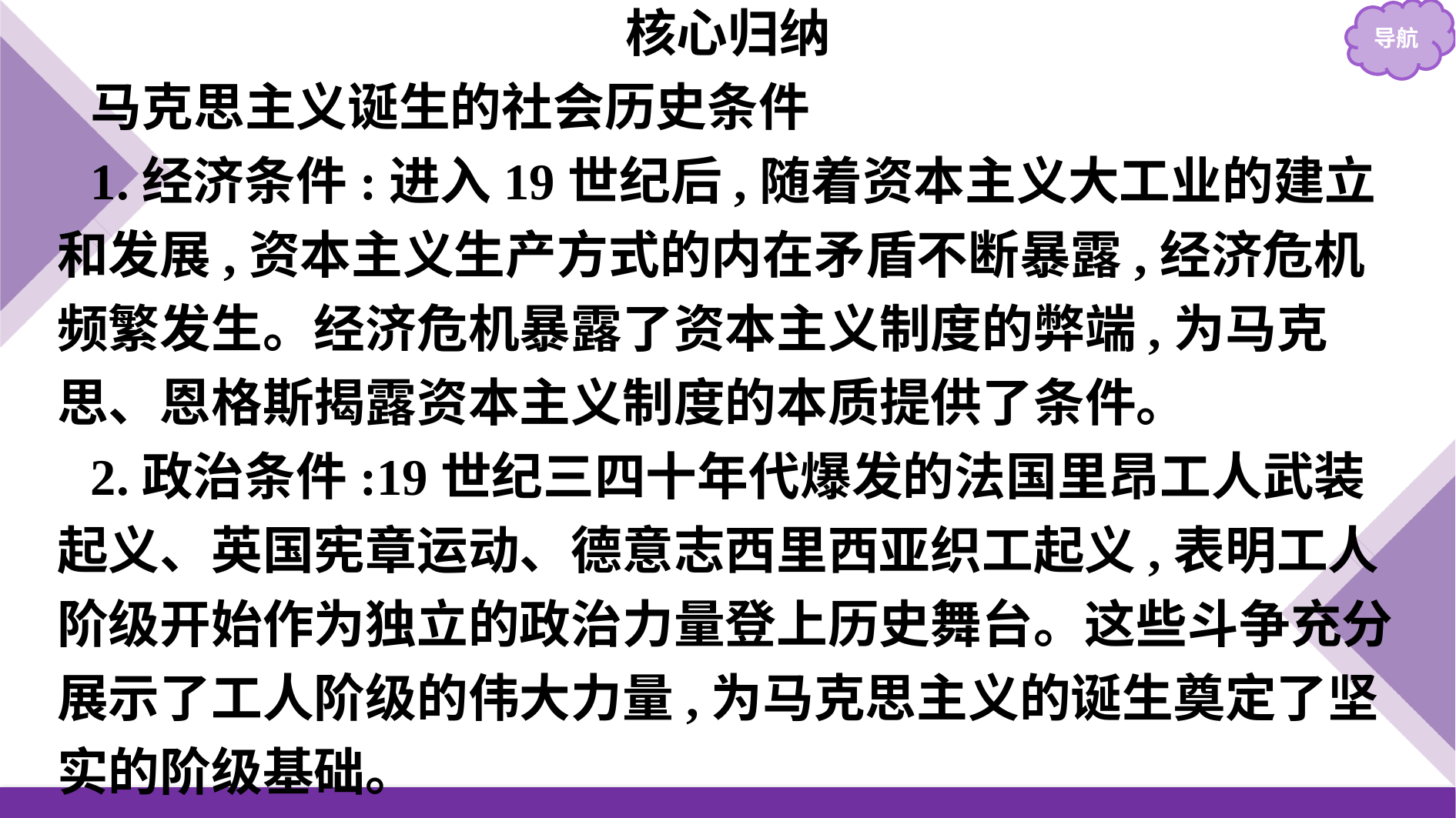

核心归纳
马克思主义诞生的社会历史条件
1.经济条件:进入19世纪后,随着资本主义大工业的建立和发展,资本主义生产方式的内在矛盾不断暴露,经济危机频繁发生。经济危机暴露了资本主义制度的弊端,为马克思、恩格斯揭露资本主义制度的本质提供了条件。
2.政治条件:19世纪三四十年代爆发的法国里昂工人武装起义、英国宪章运动、德意志西里西亚织工起义,表明工人阶级开始作为独立的政治力量登上历史舞台。这些斗争充分展示了工人阶级的伟大力量,为马克思主义的诞生奠定了坚实的阶级基础。